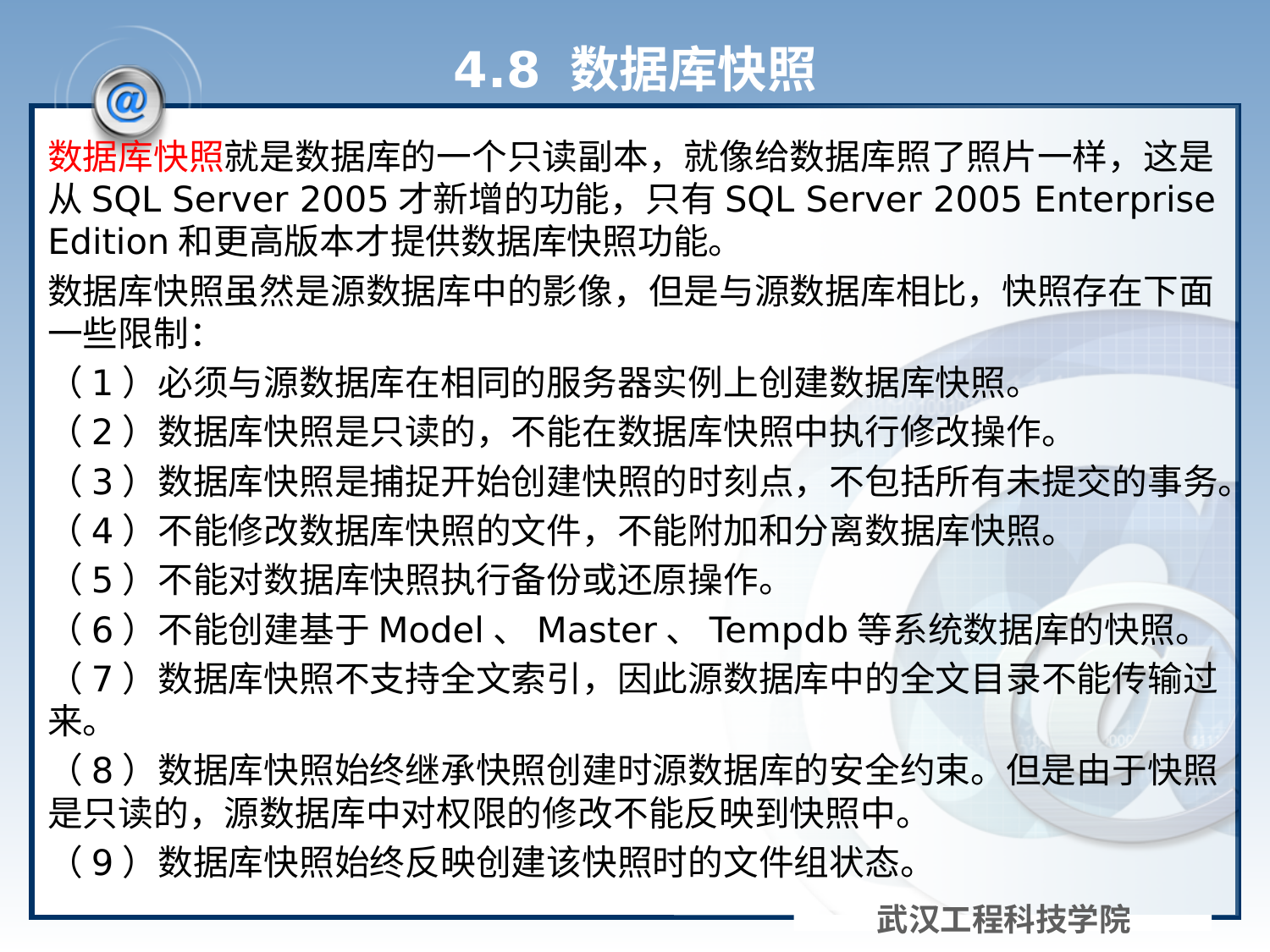

# 4.8 数据库快照
数据库快照就是数据库的一个只读副本，就像给数据库照了照片一样，这是从SQL Server 2005才新增的功能，只有SQL Server 2005 Enterprise Edition和更高版本才提供数据库快照功能。
数据库快照虽然是源数据库中的影像，但是与源数据库相比，快照存在下面一些限制：
（1）必须与源数据库在相同的服务器实例上创建数据库快照。
（2）数据库快照是只读的，不能在数据库快照中执行修改操作。
（3）数据库快照是捕捉开始创建快照的时刻点，不包括所有未提交的事务。
（4）不能修改数据库快照的文件，不能附加和分离数据库快照。
（5）不能对数据库快照执行备份或还原操作。
（6）不能创建基于Model、Master、Tempdb等系统数据库的快照。
（7）数据库快照不支持全文索引，因此源数据库中的全文目录不能传输过来。
（8）数据库快照始终继承快照创建时源数据库的安全约束。但是由于快照是只读的，源数据库中对权限的修改不能反映到快照中。
（9）数据库快照始终反映创建该快照时的文件组状态。

武汉工程科技学院